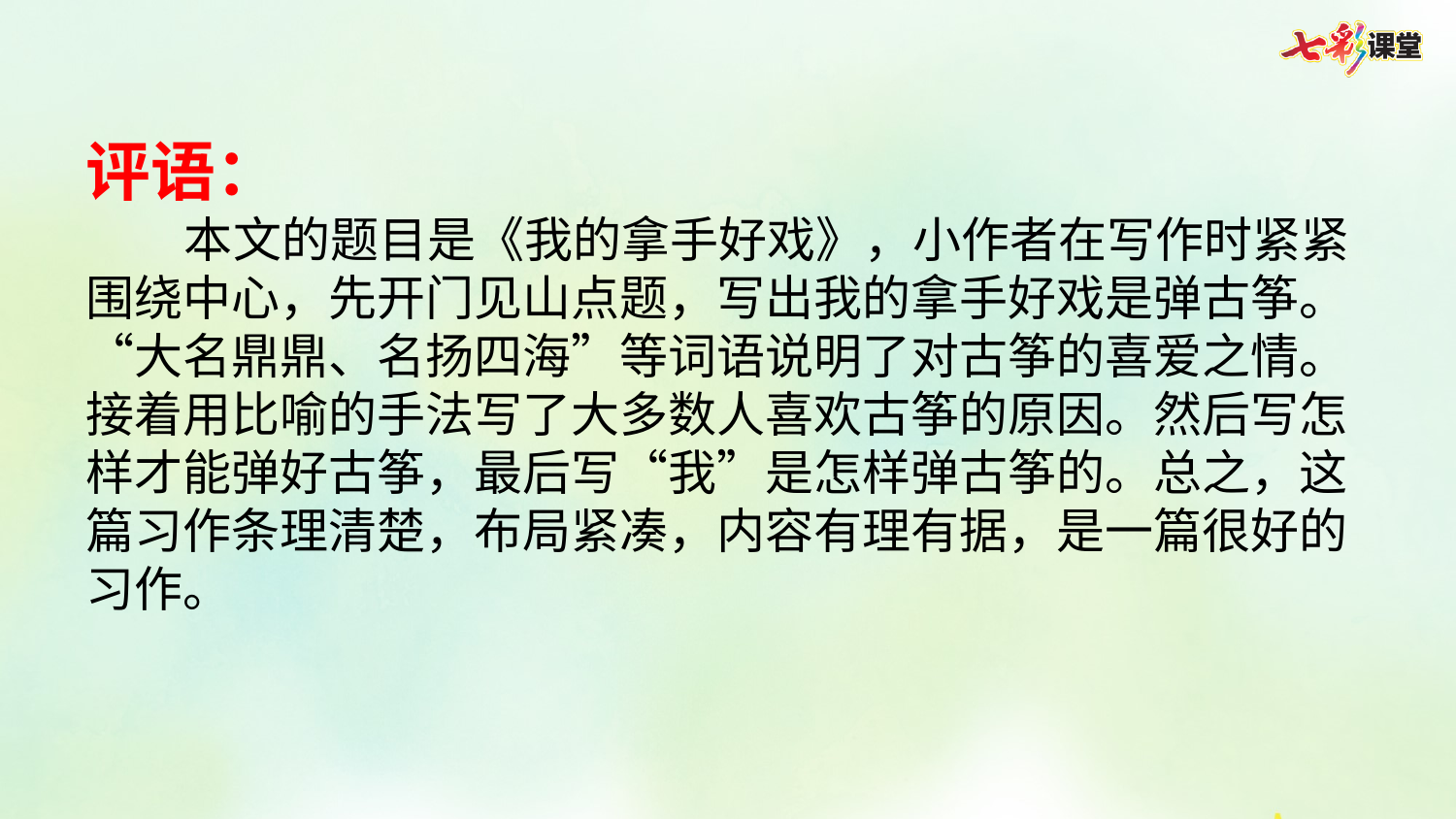

评语：
    本文的题目是《我的拿手好戏》，小作者在写作时紧紧围绕中心，先开门见山点题，写出我的拿手好戏是弹古筝。“大名鼎鼎、名扬四海”等词语说明了对古筝的喜爱之情。接着用比喻的手法写了大多数人喜欢古筝的原因。然后写怎样才能弹好古筝，最后写“我”是怎样弹古筝的。总之，这篇习作条理清楚，布局紧凑，内容有理有据，是一篇很好的习作。